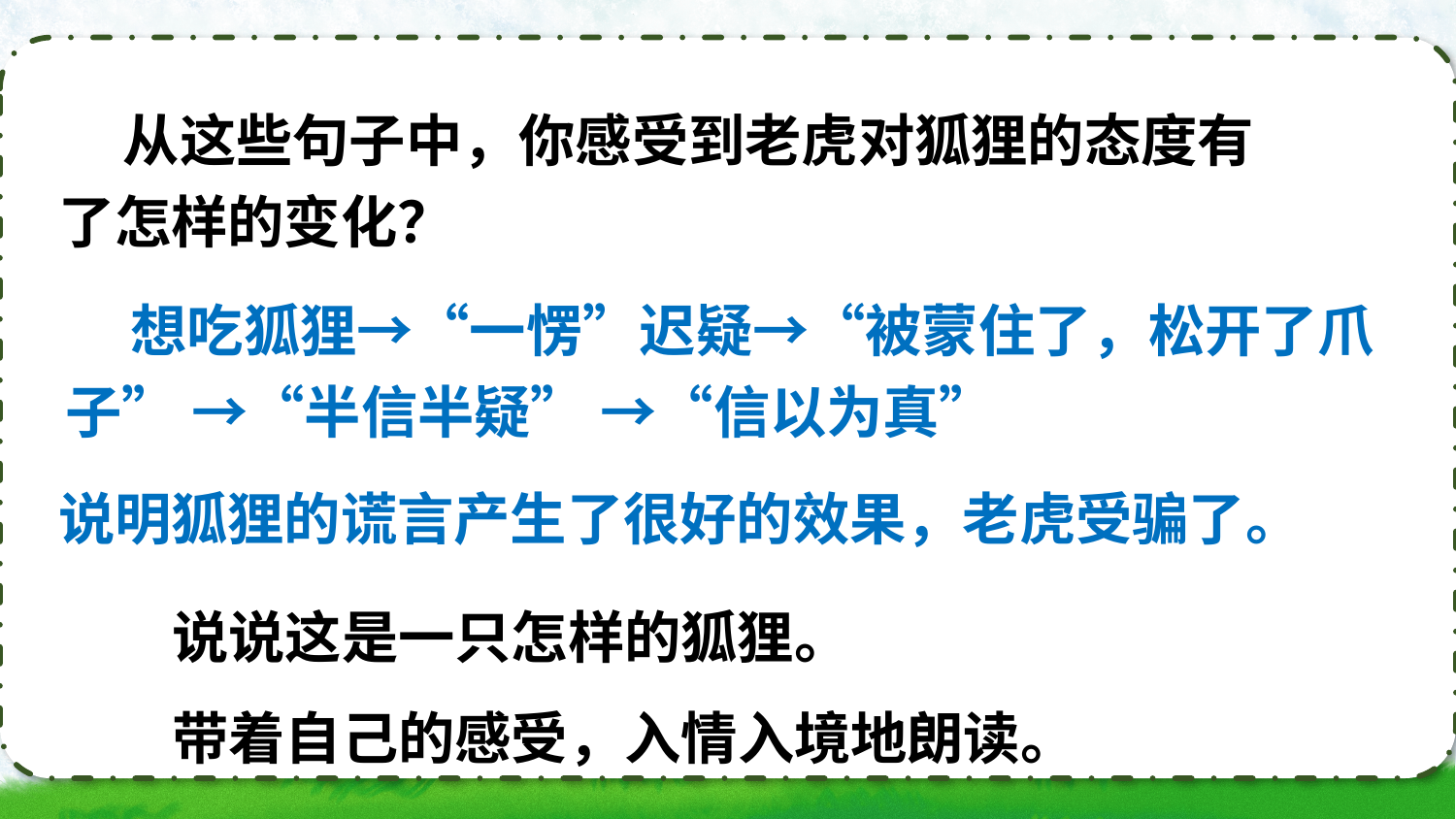

从这些句子中，你感受到老虎对狐狸的态度有了怎样的变化？
    想吃狐狸→“一愣”迟疑→“被蒙住了，松开了爪子” →“半信半疑” →“信以为真”
说明狐狸的谎言产生了很好的效果，老虎受骗了。
说说这是一只怎样的狐狸。
带着自己的感受，入情入境地朗读。